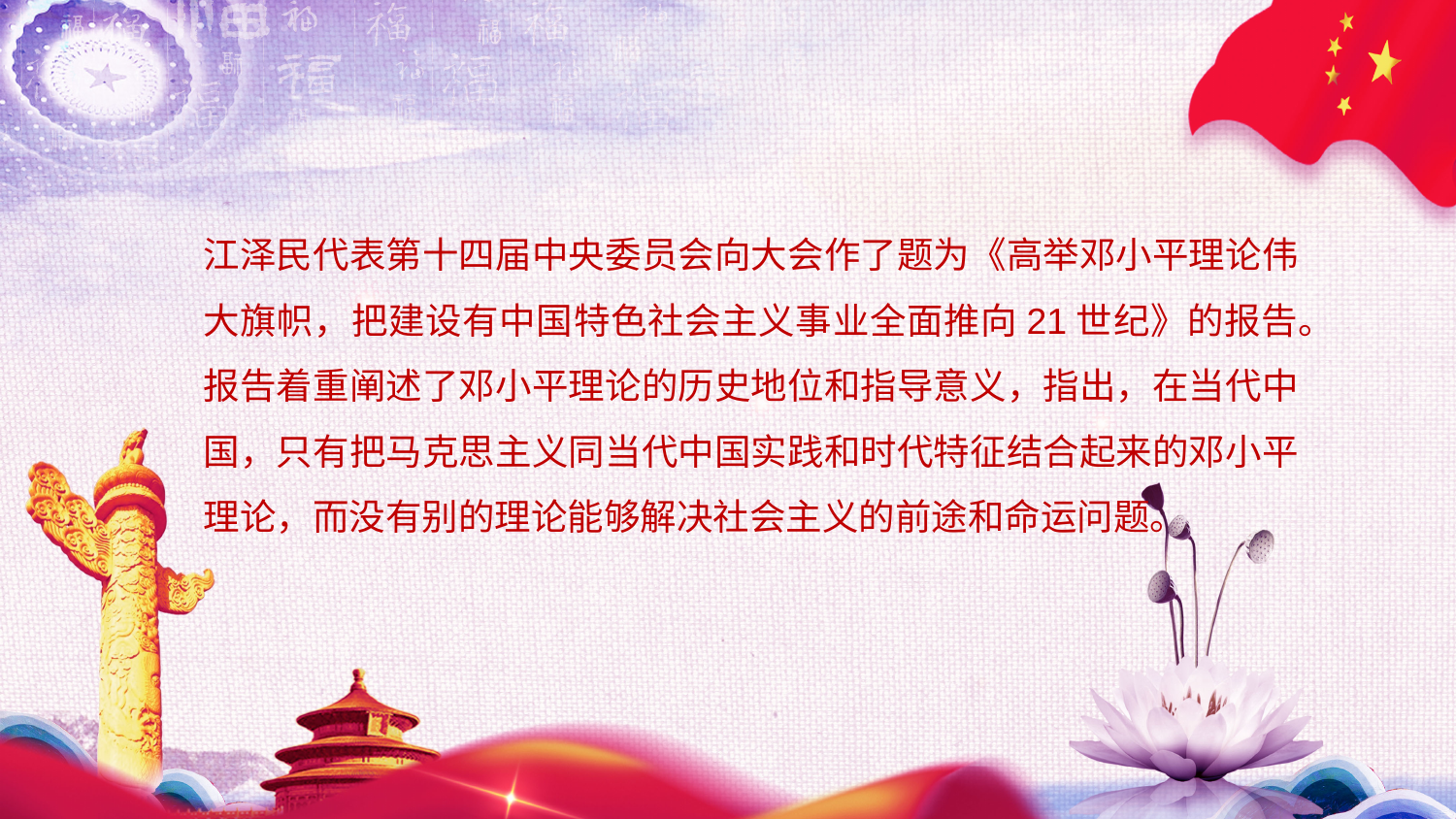

江泽民代表第十四届中央委员会向大会作了题为《高举邓小平理论伟大旗帜，把建设有中国特色社会主义事业全面推向21世纪》的报告。报告着重阐述了邓小平理论的历史地位和指导意义，指出，在当代中国，只有把马克思主义同当代中国实践和时代特征结合起来的邓小平理论，而没有别的理论能够解决社会主义的前途和命运问题。